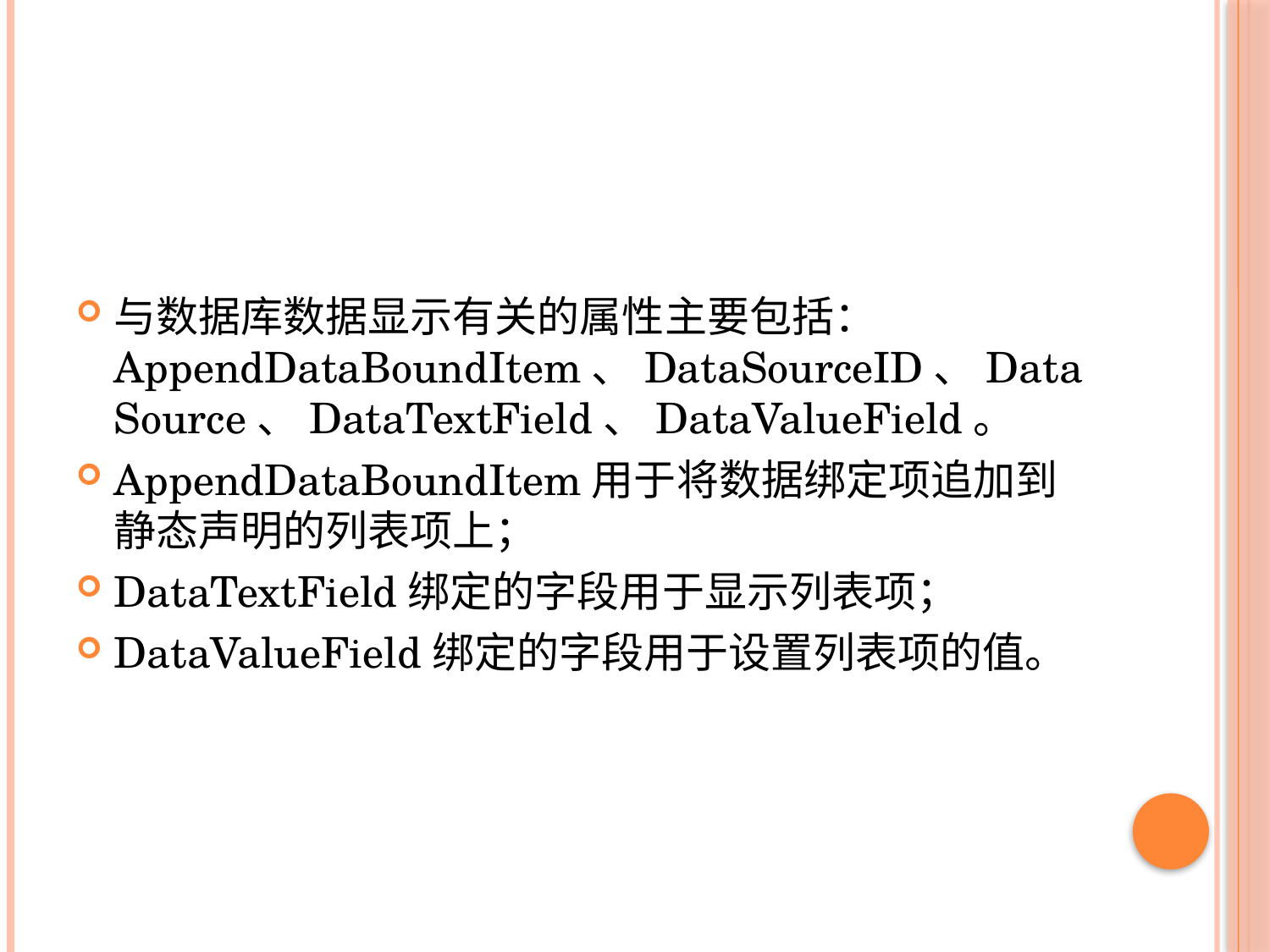

#

与数据库数据显示有关的属性主要包括：AppendDataBoundItem、DataSourceID、DataSource、DataTextField、DataValueField。
AppendDataBoundItem用于将数据绑定项追加到静态声明的列表项上；
DataTextField绑定的字段用于显示列表项；
DataValueField绑定的字段用于设置列表项的值。